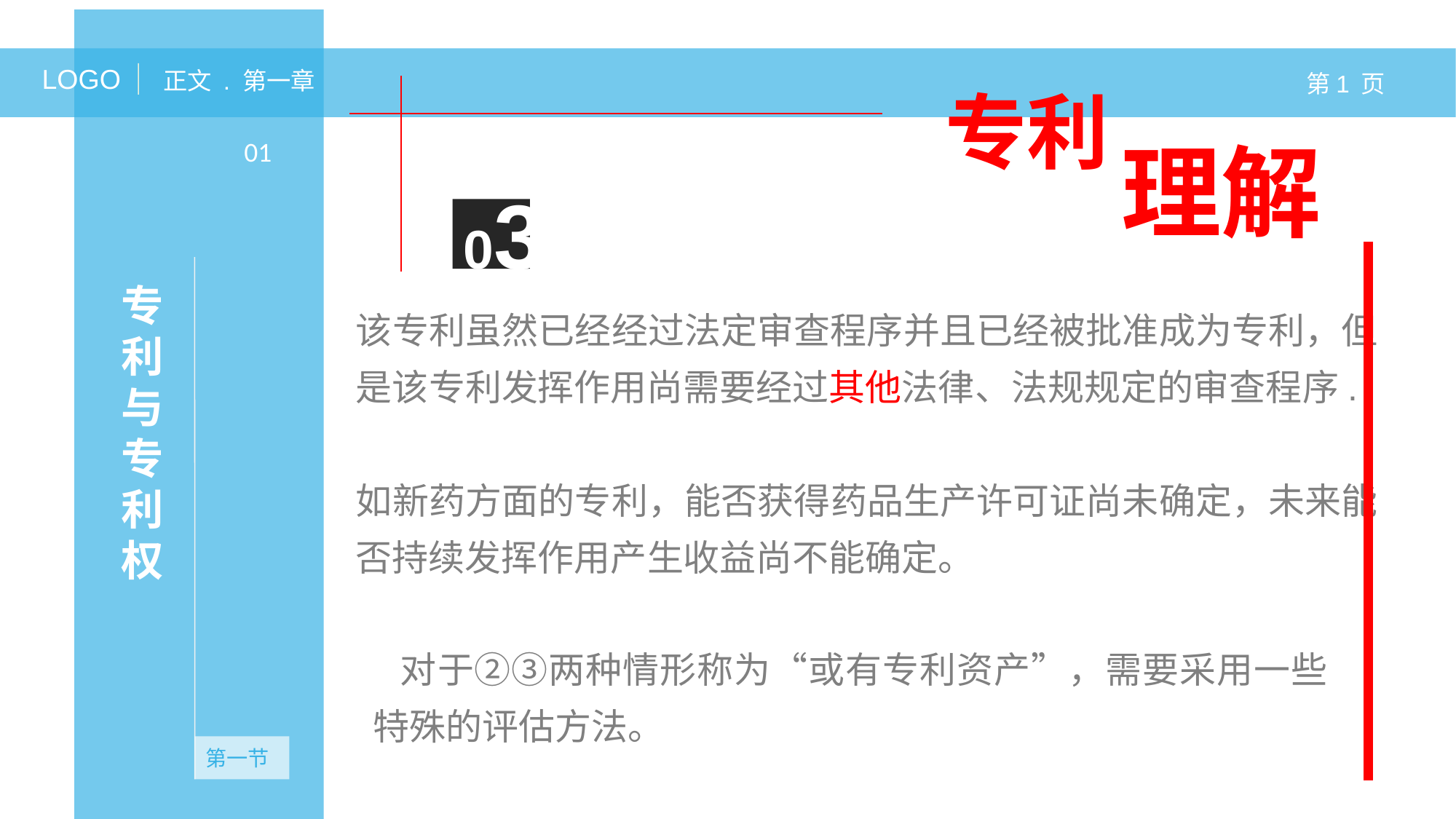

LOGO
正文 . 第一章

第1 页
专利
理解
01
03

专利与专利权
该专利虽然已经经过法定审查程序并且已经被批准成为专利，但是该专利发挥作用尚需要经过其他法律、法规规定的审查程序.

如新药方面的专利，能否获得药品生产许可证尚未确定，未来能否持续发挥作用产生收益尚不能确定。
  对于②③两种情形称为“或有专利资产”，需要采用一些特殊的评估方法。
第一节